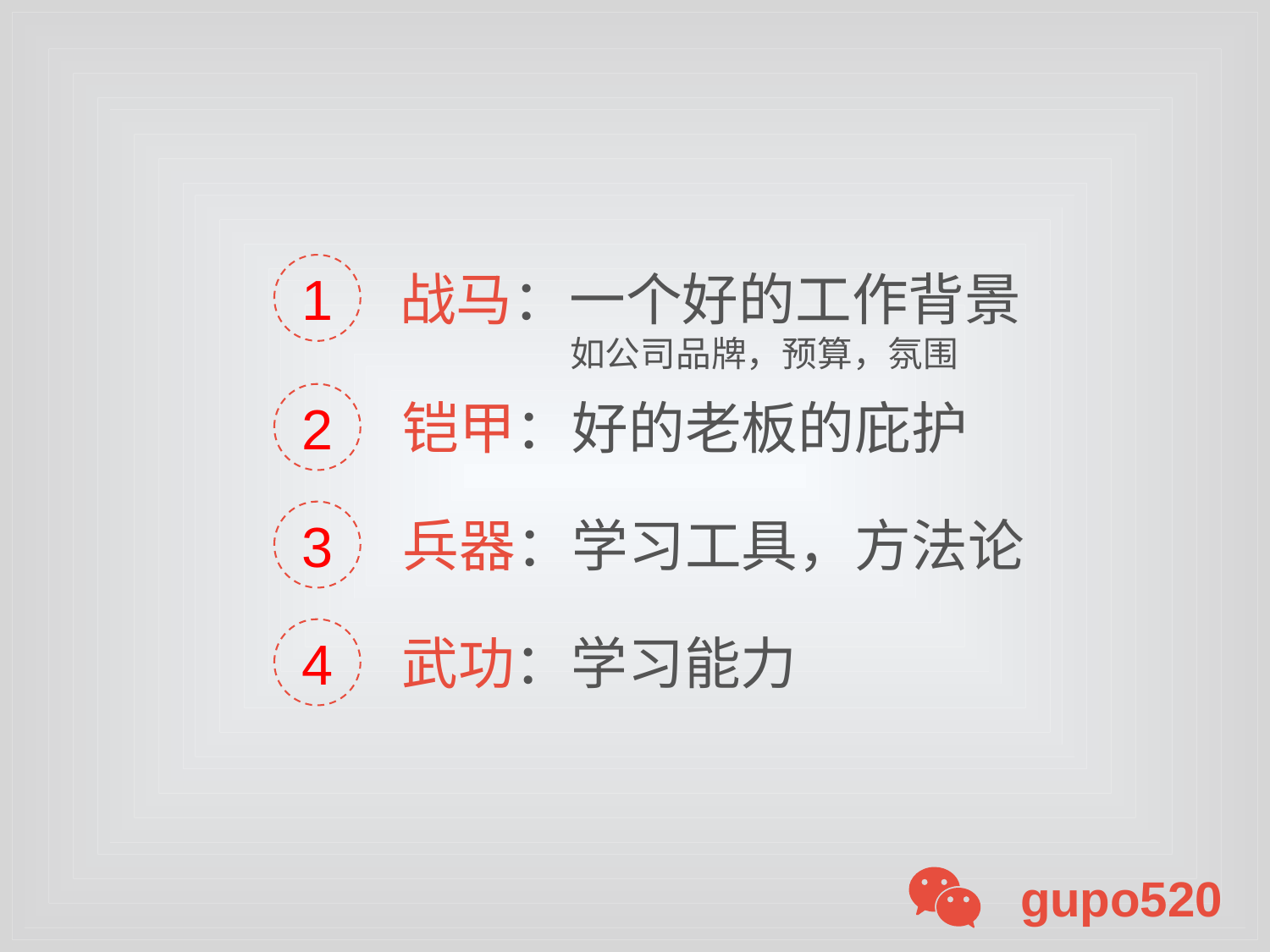

1
战马：一个好的工作背景
如公司品牌，预算，氛围
2
铠甲：好的老板的庇护
3
兵器：学习工具，方法论
4
武功：学习能力
gupo520